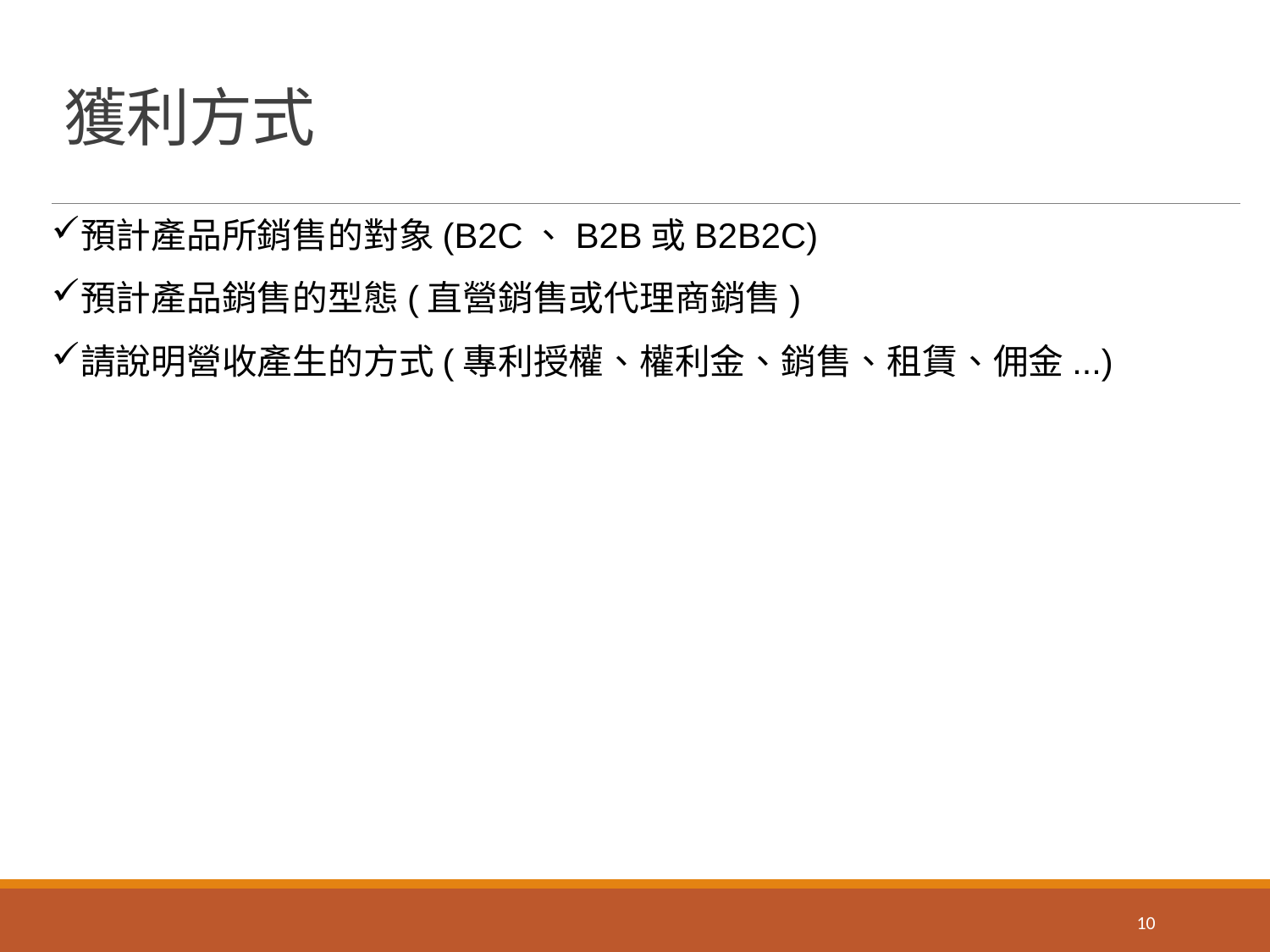

# 獲利方式
預計產品所銷售的對象(B2C、B2B或B2B2C)
預計產品銷售的型態(直營銷售或代理商銷售)
請說明營收產生的方式(專利授權、權利金、銷售、租賃、佣金...)

10